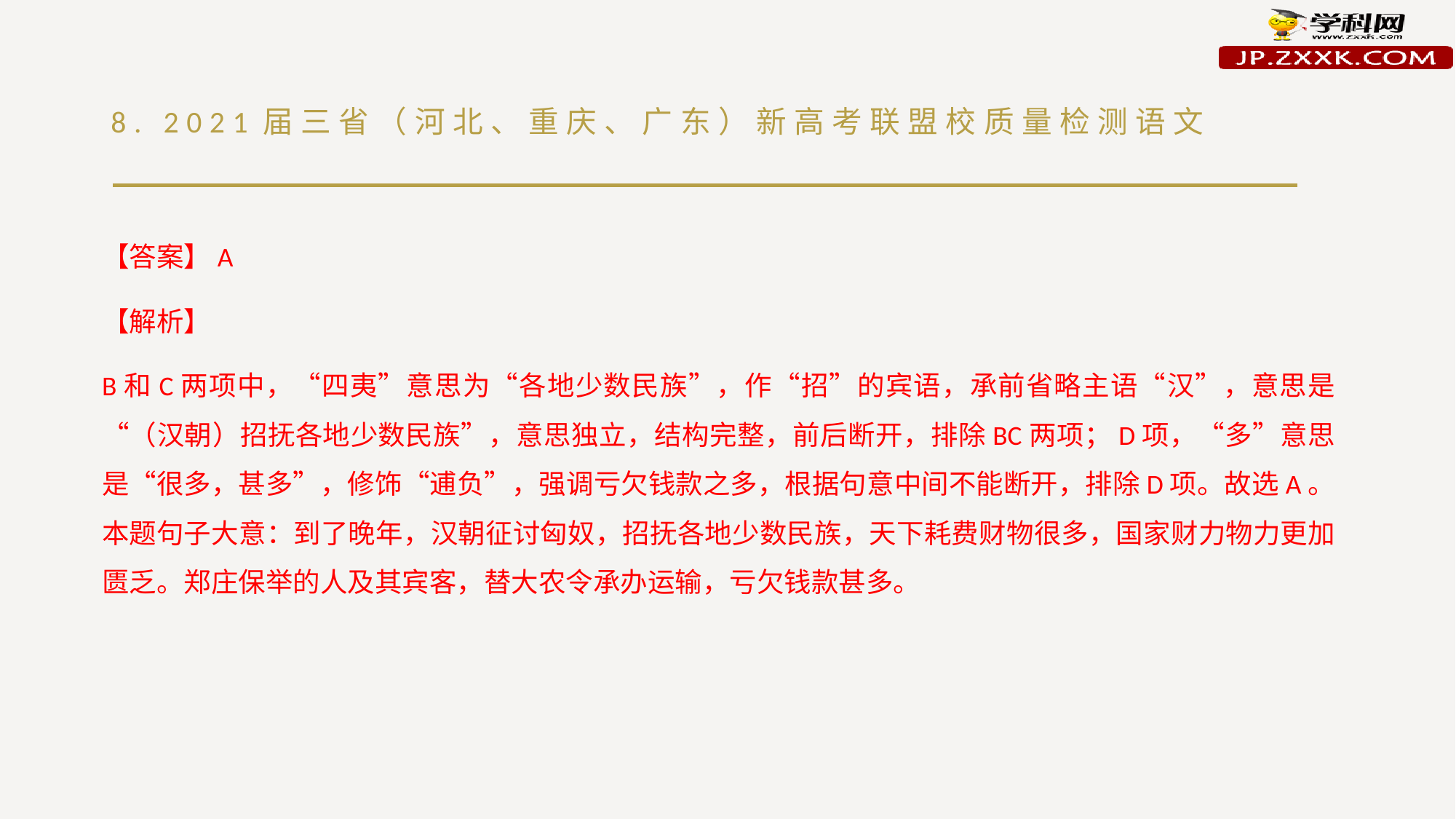

# 8. 2021届三省（河北、重庆、广东）新高考联盟校质量检测语文
【答案】A
【解析】
B和C两项中，“四夷”意思为“各地少数民族”，作“招”的宾语，承前省略主语“汉”，意思是“（汉朝）招抚各地少数民族”，意思独立，结构完整，前后断开，排除BC两项；D项，“多”意思是“很多，甚多”，修饰“逋负”，强调亏欠钱款之多，根据句意中间不能断开，排除D项。故选A。本题句子大意：到了晚年，汉朝征讨匈奴，招抚各地少数民族，天下耗费财物很多，国家财力物力更加匮乏。郑庄保举的人及其宾客，替大农令承办运输，亏欠钱款甚多。